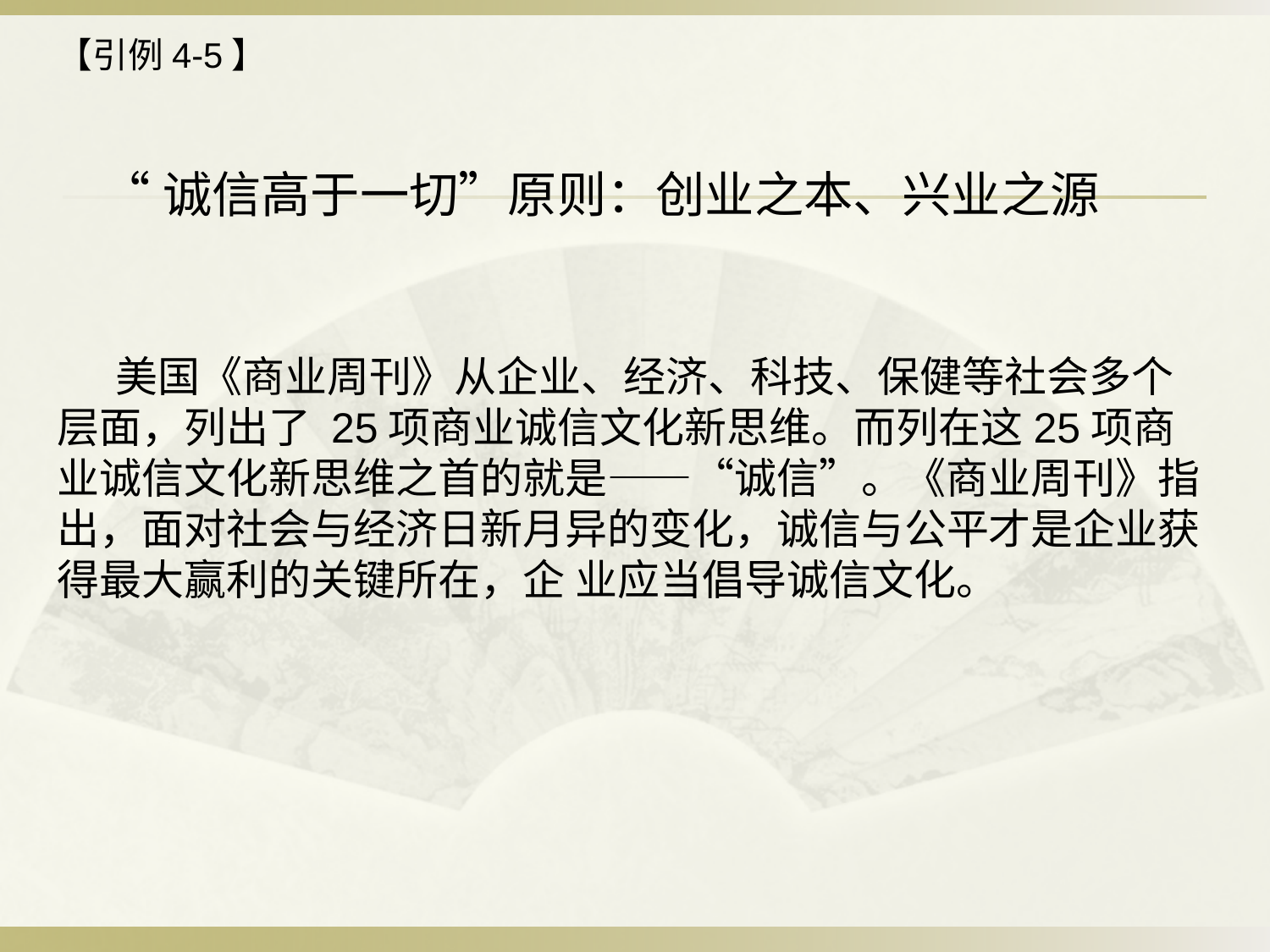

【引例4-5】

    “诚信高于一切”原则：创业之本、兴业之源

     美国《商业周刊》从企业、经济、科技、保健等社会多个层面，列出了 25项商业诚信文化新思维。而列在这25项商业诚信文化新思维之首的就是——“诚信”。《商业周刊》指 出，面对社会与经济日新月异的变化，诚信与公平才是企业获得最大赢利的关键所在，企 业应当倡导诚信文化。
#